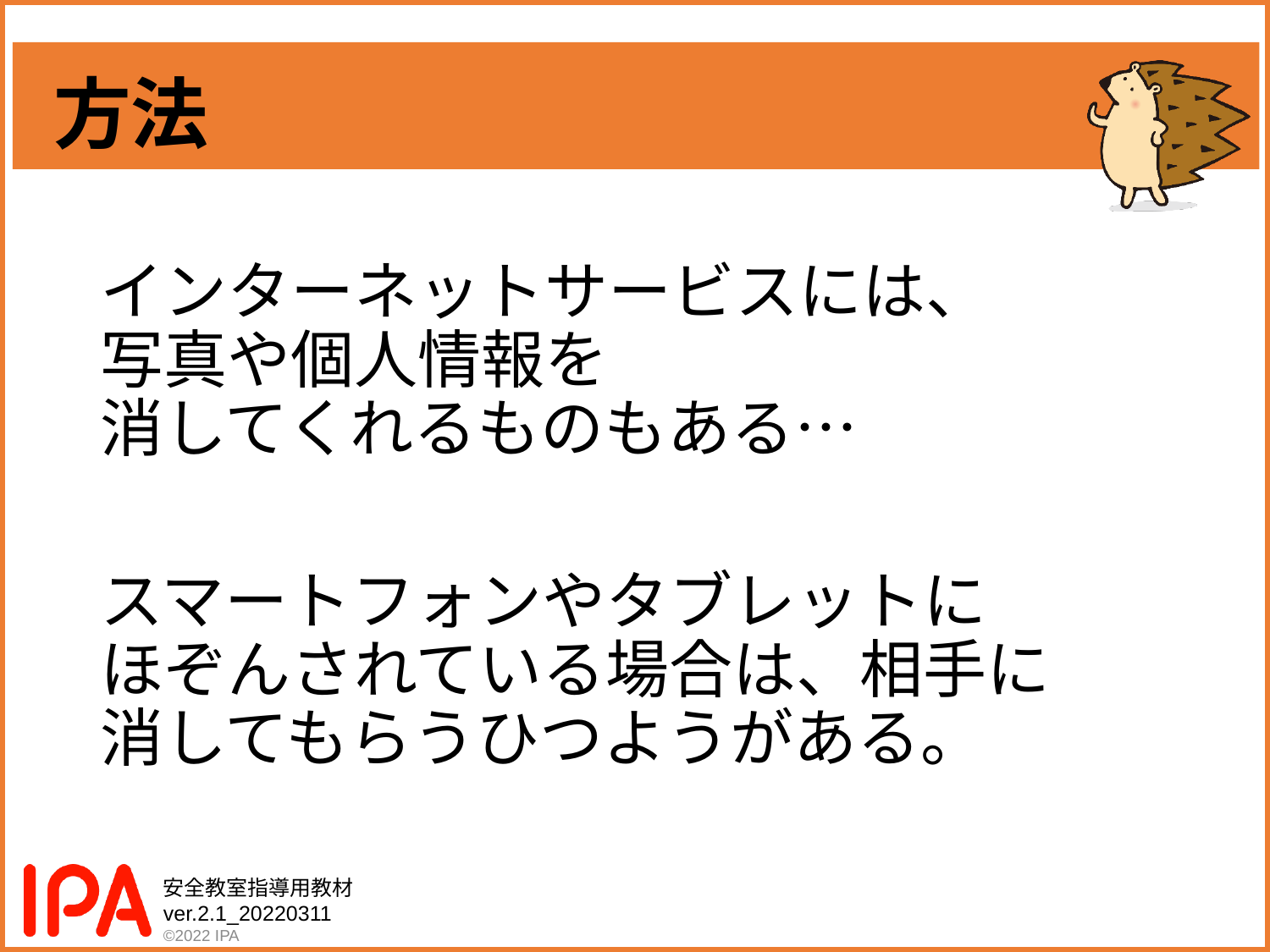

# 方法
インターネットサービスには、
写真や個人情報を
消してくれるものもある…

スマートフォンやタブレットに
ほぞんされている場合は、相手に
消してもらうひつようがある。